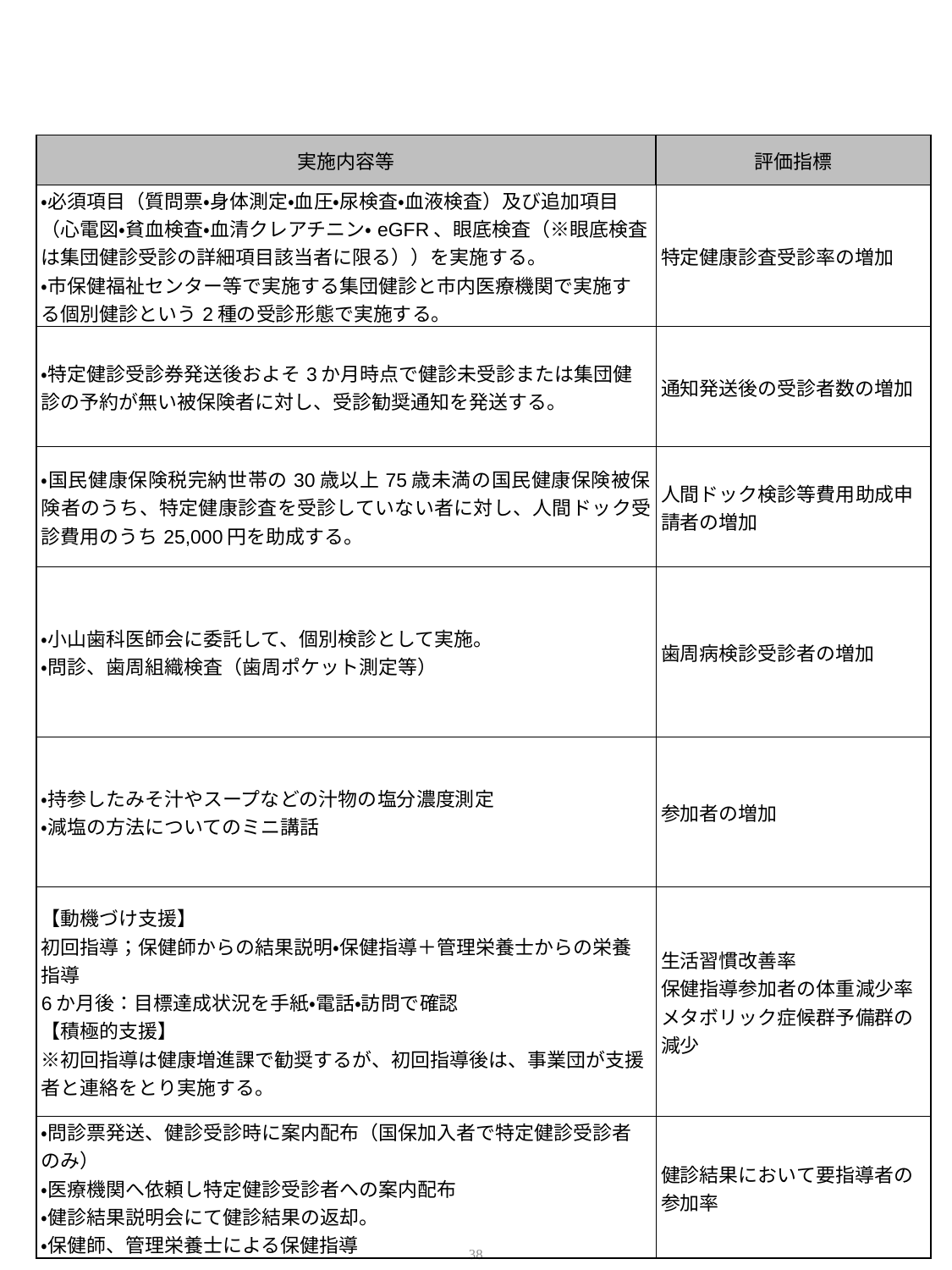

| 実施内容等 | 評価指標 |
| --- | --- |
| ・必須項目（質問票・身体測定・血圧・尿検査・血液検査）及び追加項目（心電図・貧血検査・血清クレアチニン・eGFR、眼底検査（※眼底検査は集団健診受診の詳細項目該当者に限る））を実施する。 ・市保健福祉センター等で実施する集団健診と市内医療機関で実施する個別健診という2種の受診形態で実施する。 | 特定健康診査受診率の増加 |
| ・特定健診受診券発送後およそ3か月時点で健診未受診または集団健診の予約が無い被保険者に対し、受診勧奨通知を発送する。 | 通知発送後の受診者数の増加 |
| ・国民健康保険税完納世帯の30歳以上75歳未満の国民健康保険被保険者のうち、特定健康診査を受診していない者に対し、人間ドック受診費用のうち25,000円を助成する。 | 人間ドック検診等費用助成申請者の増加 |
| ・小山歯科医師会に委託して、個別検診として実施。 ・問診、歯周組織検査（歯周ポケット測定等） | 歯周病検診受診者の増加 |
| ・持参したみそ汁やスープなどの汁物の塩分濃度測定 ・減塩の方法についてのミニ講話 | 参加者の増加 |
| 【動機づけ支援】 初回指導；保健師からの結果説明・保健指導＋管理栄養士からの栄養指導 6か月後：目標達成状況を手紙・電話・訪問で確認 【積極的支援】 ※初回指導は健康増進課で勧奨するが、初回指導後は、事業団が支援者と連絡をとり実施する。 | 生活習慣改善率 保健指導参加者の体重減少率 メタボリック症候群予備群の減少 |
| ・問診票発送、健診受診時に案内配布（国保加入者で特定健診受診者のみ） ・医療機関へ依頼し特定健診受診者への案内配布 ・健診結果説明会にて健診結果の返却。 ・保健師、管理栄養士による保健指導 | 健診結果において要指導者の参加率 |
38